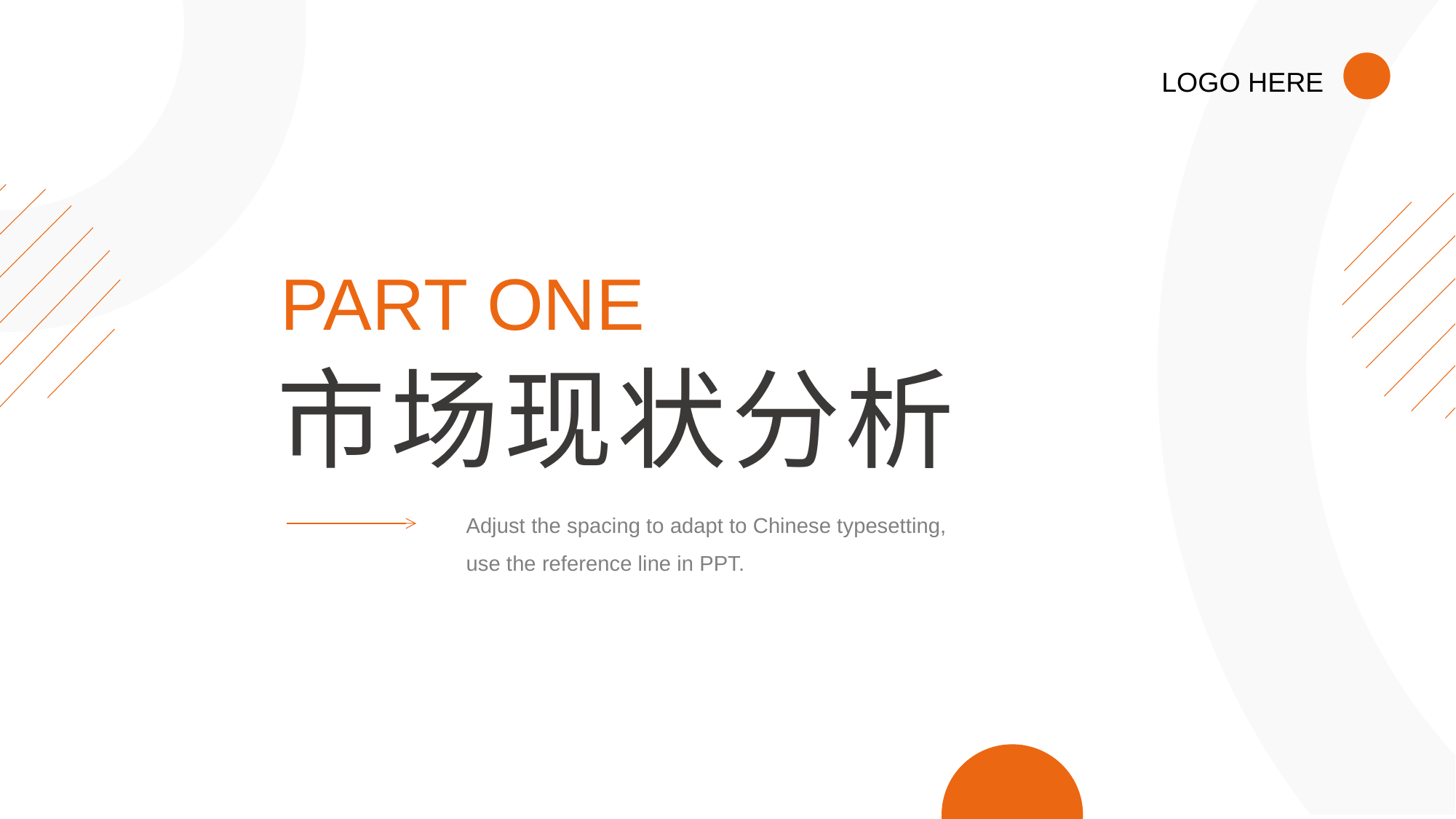

LOGO HERE
PART ONE
市场现状分析
Adjust the spacing to adapt to Chinese typesetting,
use the reference line in PPT.